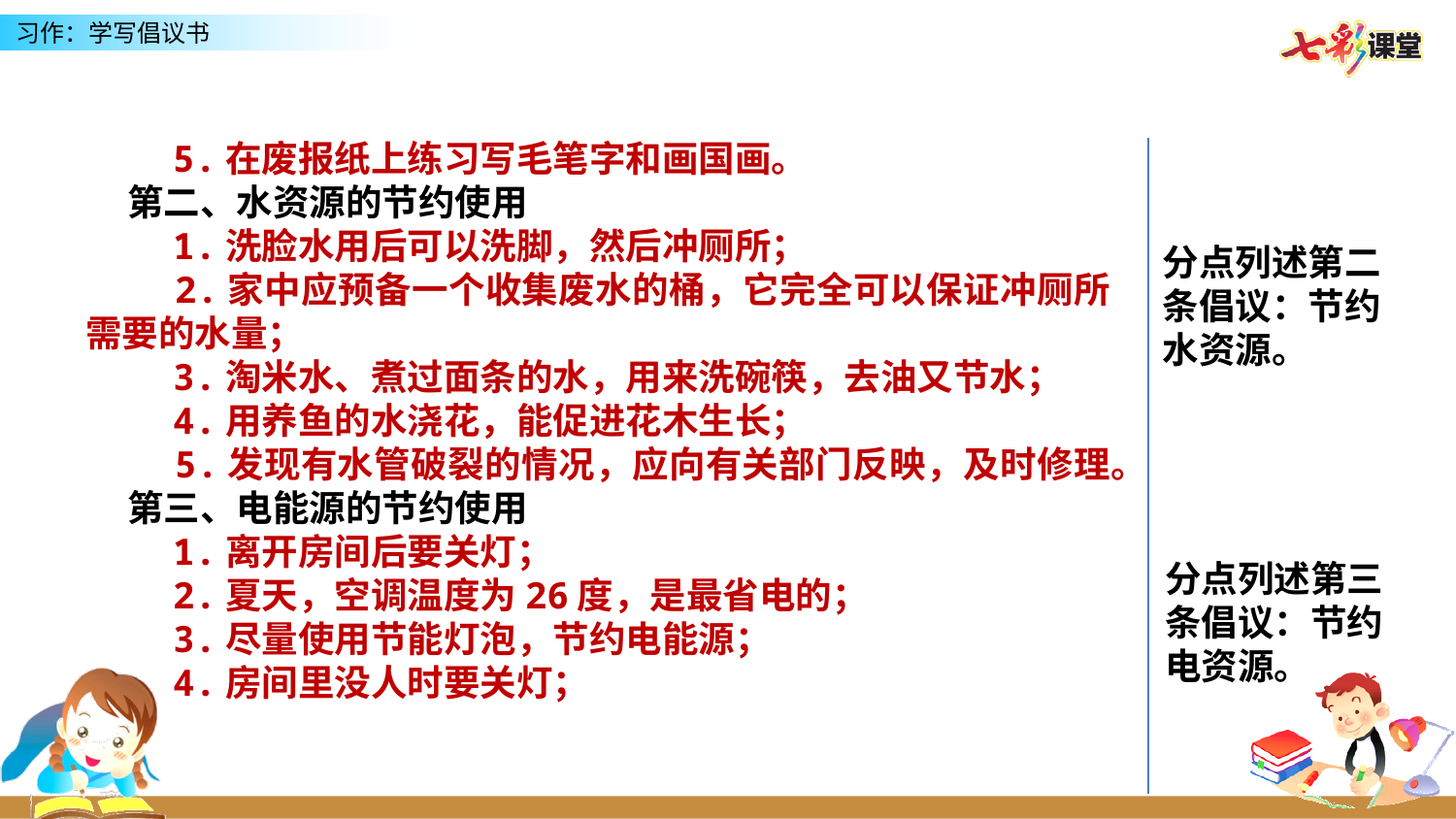

5.在废报纸上练习写毛笔字和画国画。
    第二、水资源的节约使用
    1.洗脸水用后可以洗脚，然后冲厕所；
    2.家中应预备一个收集废水的桶，它完全可以保证冲厕所需要的水量；
    3.淘米水、煮过面条的水，用来洗碗筷，去油又节水；
    4.用养鱼的水浇花，能促进花木生长；
    5.发现有水管破裂的情况，应向有关部门反映，及时修理。
    第三、电能源的节约使用
    1.离开房间后要关灯；
    2.夏天，空调温度为26度，是最省电的；
    3.尽量使用节能灯泡，节约电能源；
    4.房间里没人时要关灯；
分点列述第二条倡议：节约水资源。
分点列述第三条倡议：节约电资源。